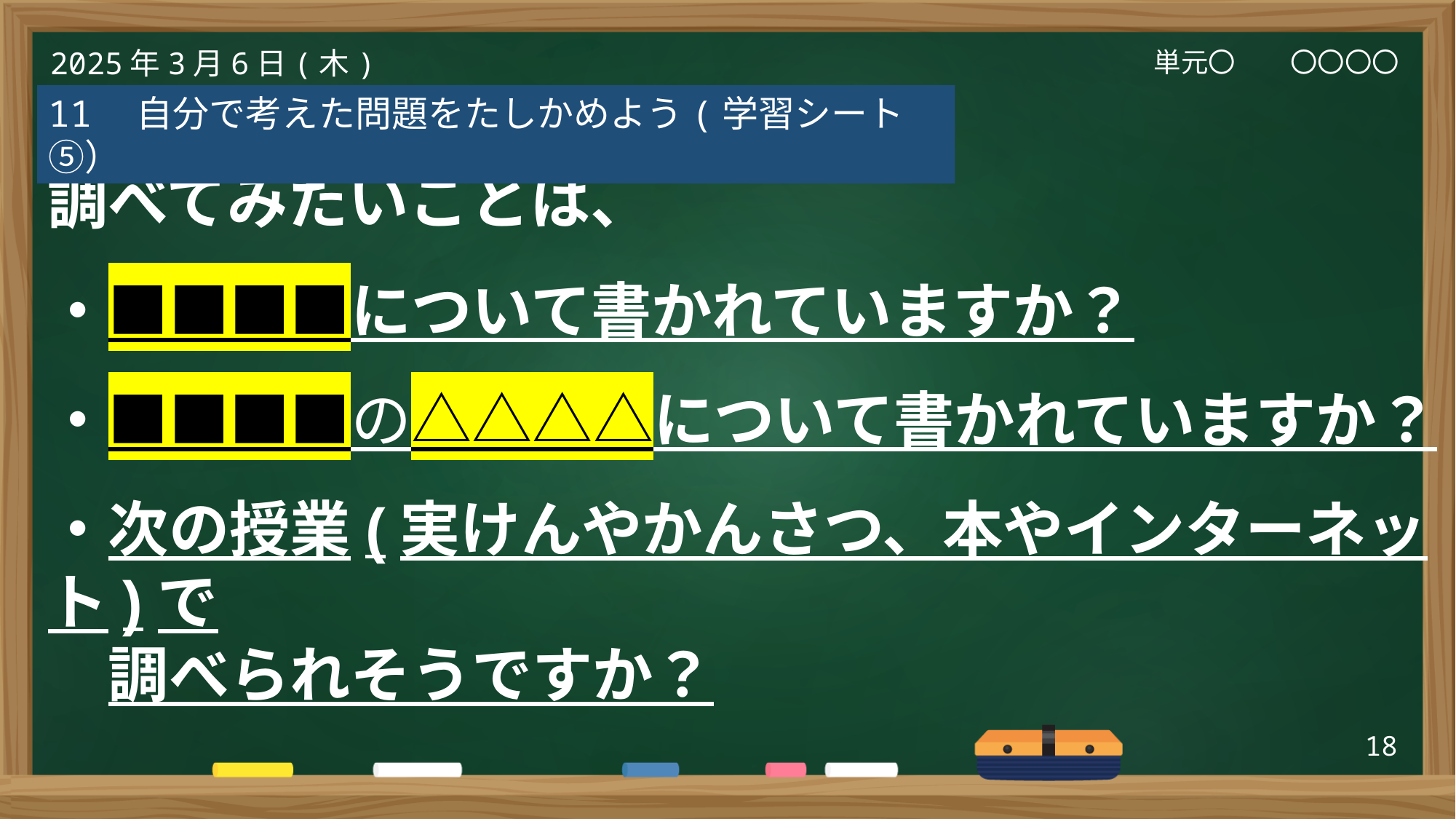

単元〇　　〇〇〇〇
2025年3月6日(木)
11　自分で考えた問題をたしかめよう(学習シート⑤）
調べてみたいことは、

・■■■■について書かれていますか？

・■■■■の△△△△について書かれていますか？

・次の授業(実けんやかんさつ、本やインターネット)で
　調べられそうですか？
18